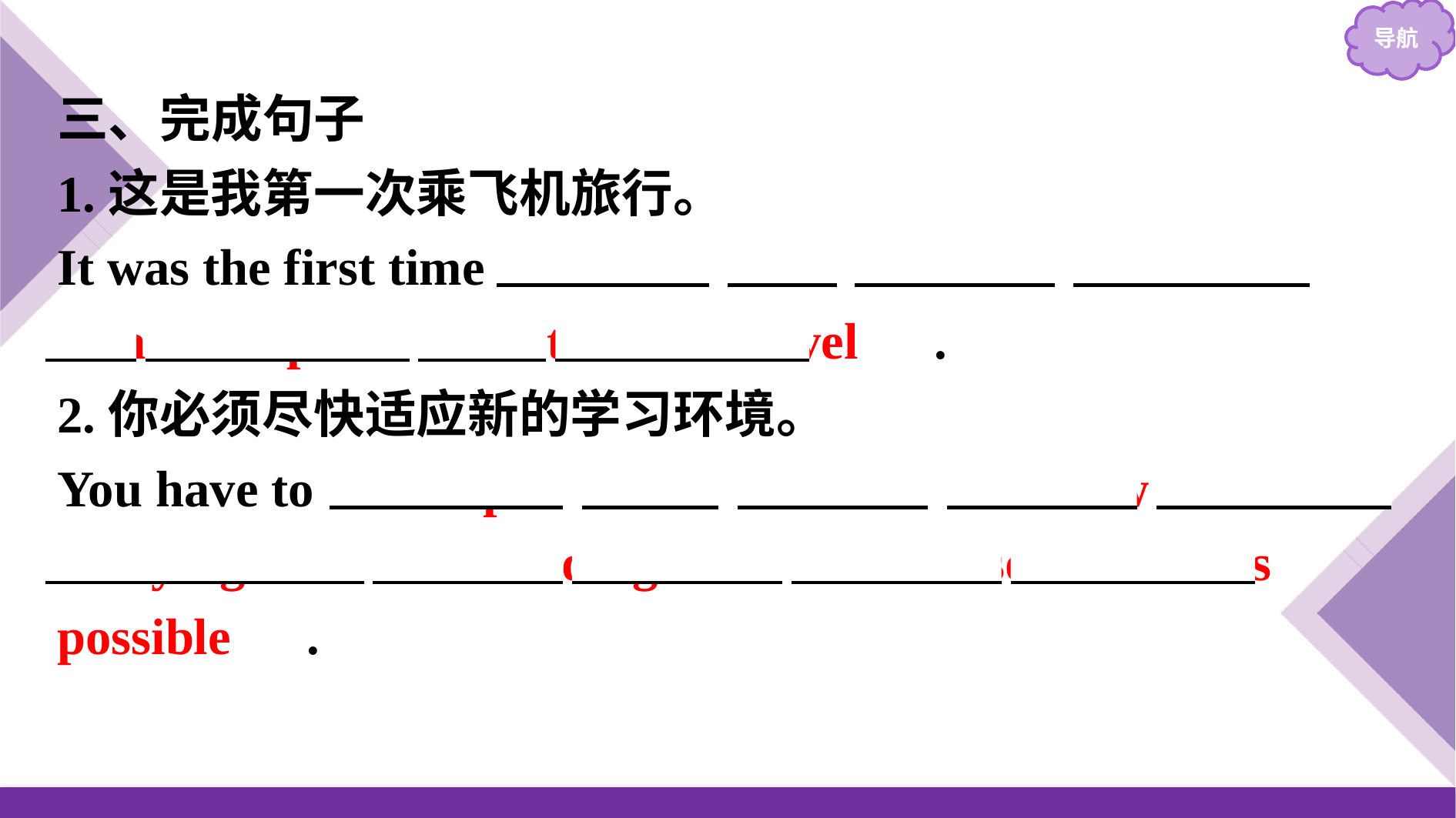

三、完成句子
1.这是我第一次乘飞机旅行。
It was the first time 　that　 　I　 　had　 　taken　 　a　 　plane　 　to　 　travel　.
2.你必须尽快适应新的学习环境。
You have to 　adapt　 　to　 　the　 　new　 studying　 　surrounding　 　as　 　soon　 　as　 　possible　.